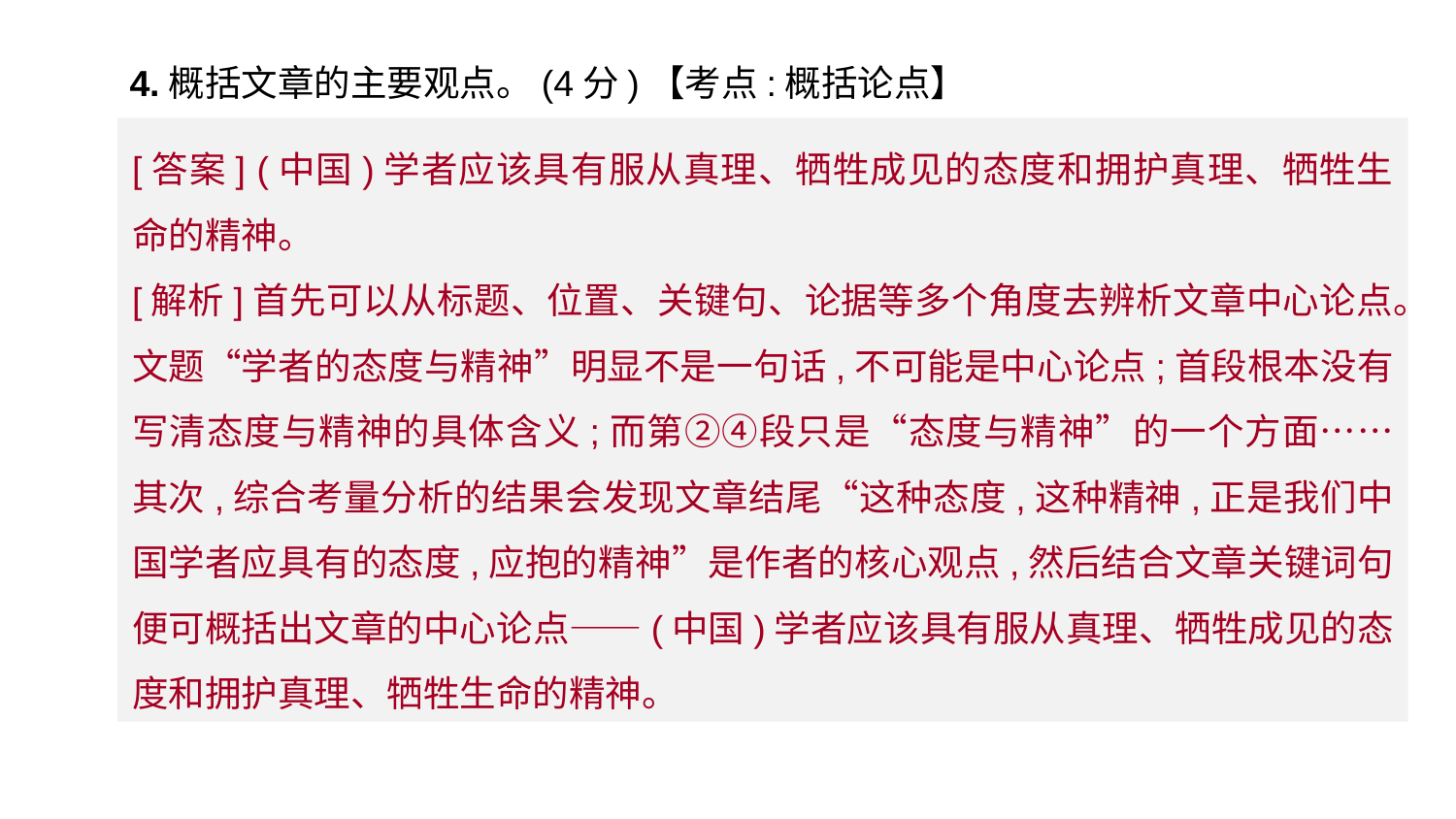

4.概括文章的主要观点。(4分)【考点:概括论点】
[答案] (中国)学者应该具有服从真理、牺牲成见的态度和拥护真理、牺牲生命的精神。
[解析]首先可以从标题、位置、关键句、论据等多个角度去辨析文章中心论点。文题“学者的态度与精神”明显不是一句话,不可能是中心论点;首段根本没有写清态度与精神的具体含义;而第②④段只是“态度与精神”的一个方面……其次,综合考量分析的结果会发现文章结尾“这种态度,这种精神,正是我们中国学者应具有的态度,应抱的精神”是作者的核心观点,然后结合文章关键词句便可概括出文章的中心论点——(中国)学者应该具有服从真理、牺牲成见的态度和拥护真理、牺牲生命的精神。